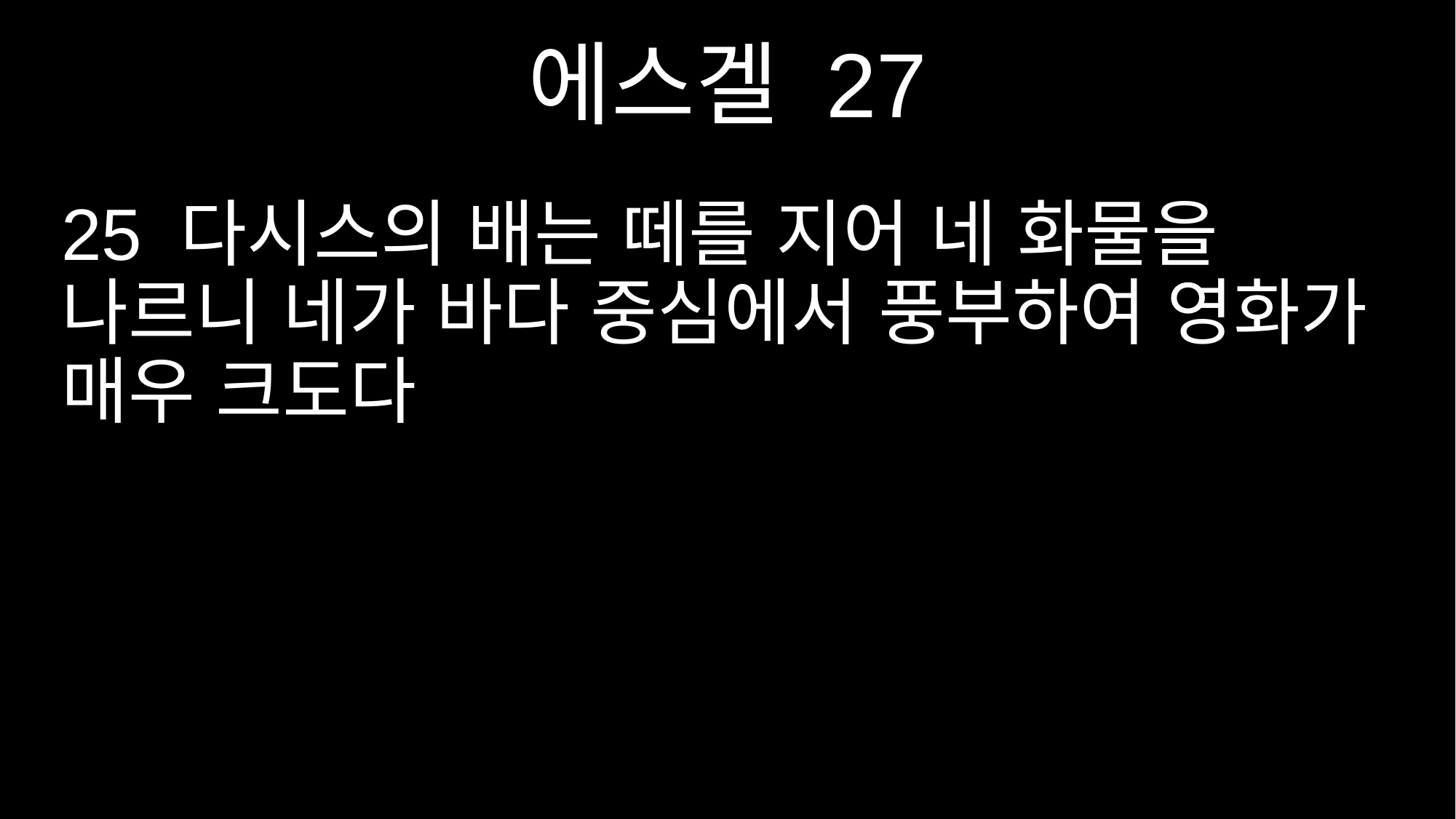

에스겔 27
25 다시스의 배는 떼를 지어 네 화물을 나르니 네가 바다 중심에서 풍부하여 영화가 매우 크도다